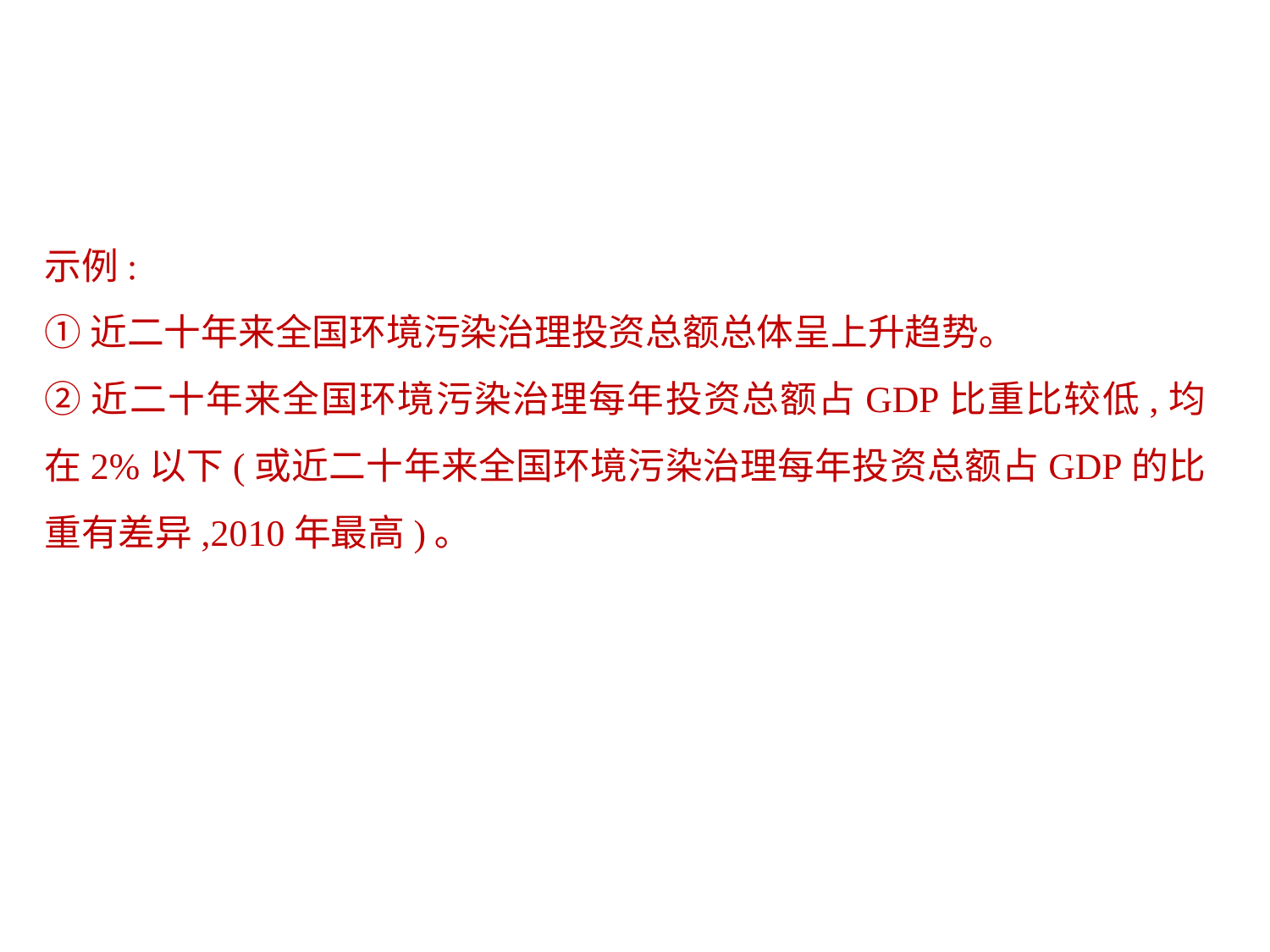

示例:
①近二十年来全国环境污染治理投资总额总体呈上升趋势｡
②近二十年来全国环境污染治理每年投资总额占GDP比重比较低,均在2%以下(或近二十年来全国环境污染治理每年投资总额占GDP的比重有差异,2010年最高)｡